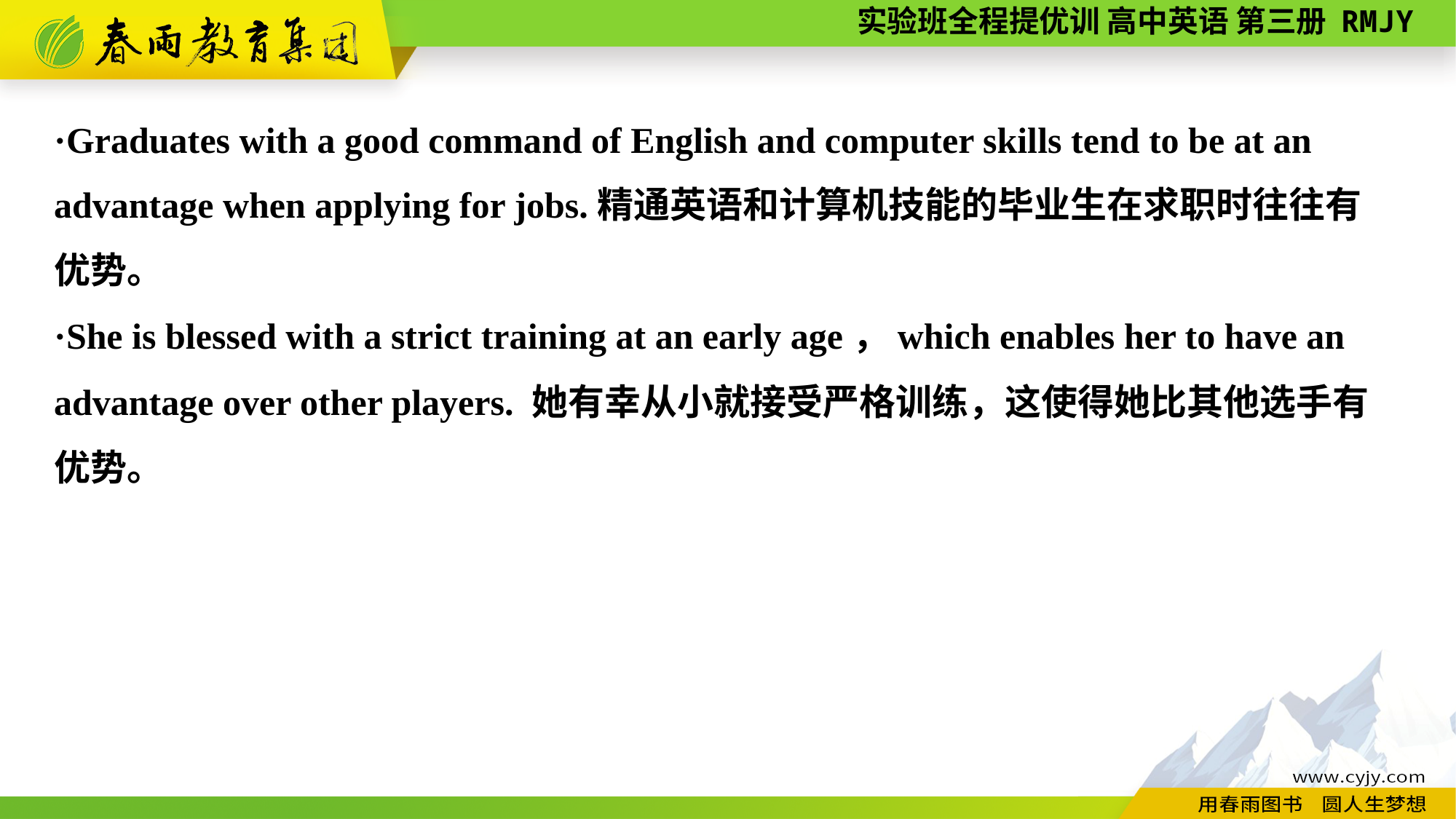

·Graduates with a good command of English and computer skills tend to be at an advantage when applying for jobs.精通英语和计算机技能的毕业生在求职时往往有
优势。
·She is blessed with a strict training at an early age，which enables her to have an advantage over other players. 她有幸从小就接受严格训练，这使得她比其他选手有
优势。